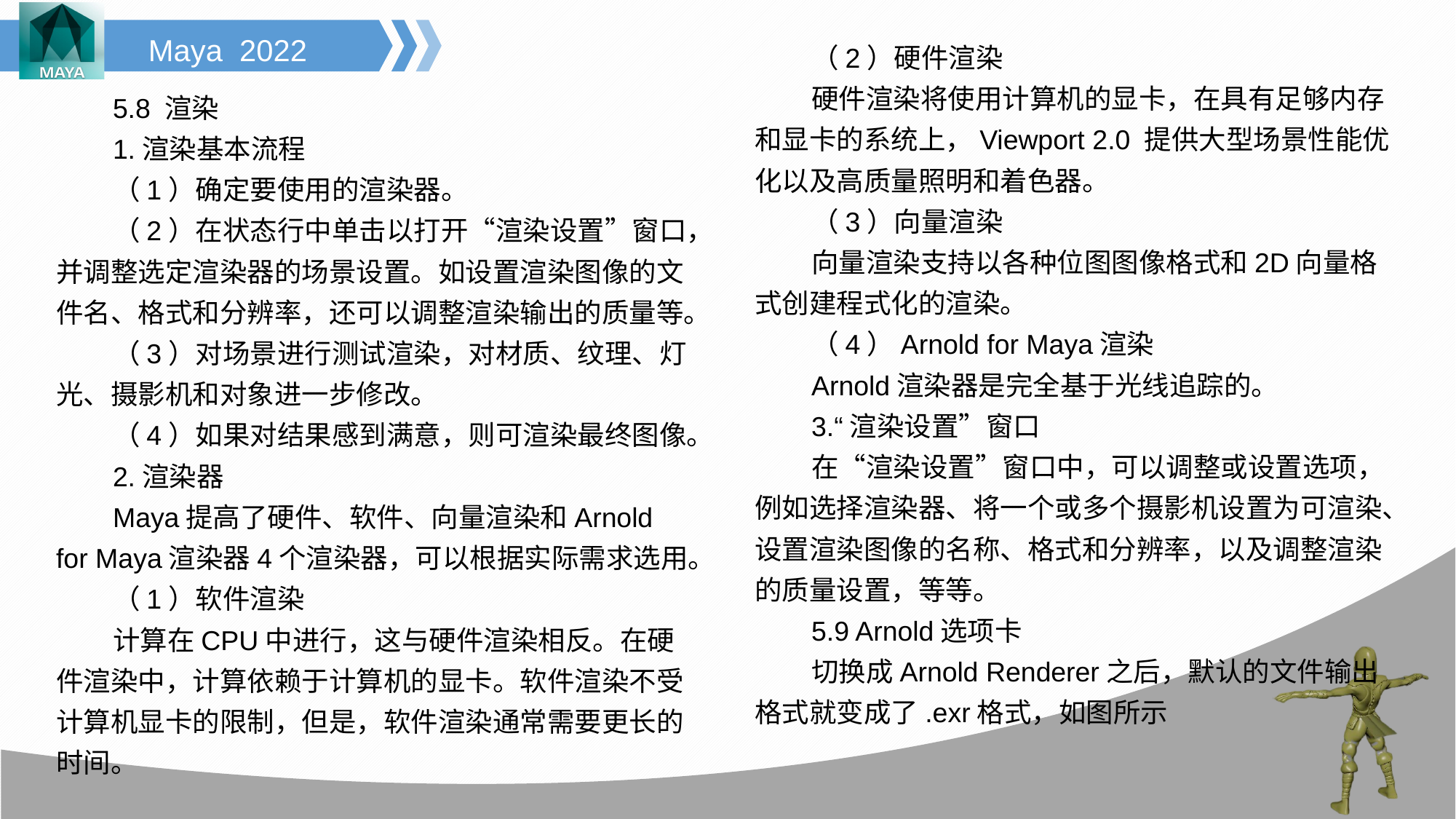

（2）硬件渲染
硬件渲染将使用计算机的显卡，在具有足够内存和显卡的系统上，Viewport 2.0 提供大型场景性能优化以及高质量照明和着色器。
（3）向量渲染
向量渲染支持以各种位图图像格式和2D向量格式创建程式化的渲染。
（4）Arnold for Maya渲染
Arnold渲染器是完全基于光线追踪的。
3.“渲染设置”窗口
在“渲染设置”窗口中，可以调整或设置选项，例如选择渲染器、将一个或多个摄影机设置为可渲染、设置渲染图像的名称、格式和分辨率，以及调整渲染的质量设置，等等。
5.9 Arnold选项卡
切换成Arnold Renderer之后，默认的文件输出格式就变成了.exr格式，如图所示
5.8 渲染
1.渲染基本流程
（1）确定要使用的渲染器。
（2）在状态行中单击以打开“渲染设置”窗口，并调整选定渲染器的场景设置。如设置渲染图像的文件名、格式和分辨率，还可以调整渲染输出的质量等。
（3）对场景进行测试渲染，对材质、纹理、灯光、摄影机和对象进一步修改。
（4）如果对结果感到满意，则可渲染最终图像。
2.渲染器
Maya提高了硬件、软件、向量渲染和Arnold for Maya渲染器4个渲染器，可以根据实际需求选用。
（1）软件渲染
计算在CPU中进行，这与硬件渲染相反。在硬件渲染中，计算依赖于计算机的显卡。软件渲染不受计算机显卡的限制，但是，软件渲染通常需要更长的时间。